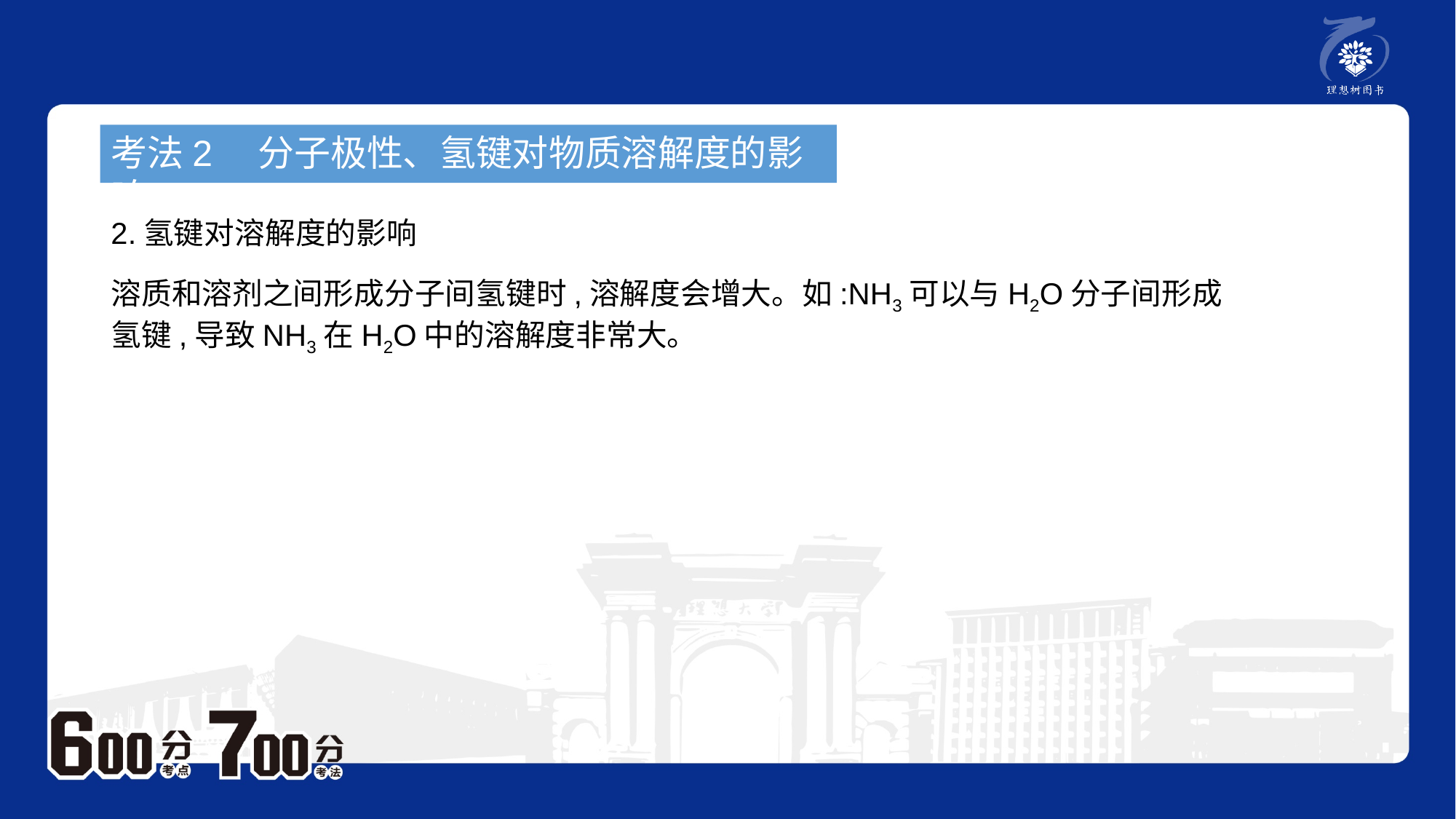

考法2　分子极性、氢键对物质溶解度的影响
2.氢键对溶解度的影响
溶质和溶剂之间形成分子间氢键时,溶解度会增大。如:NH3可以与H2O分子间形成氢键,导致NH3在H2O中的溶解度非常大。